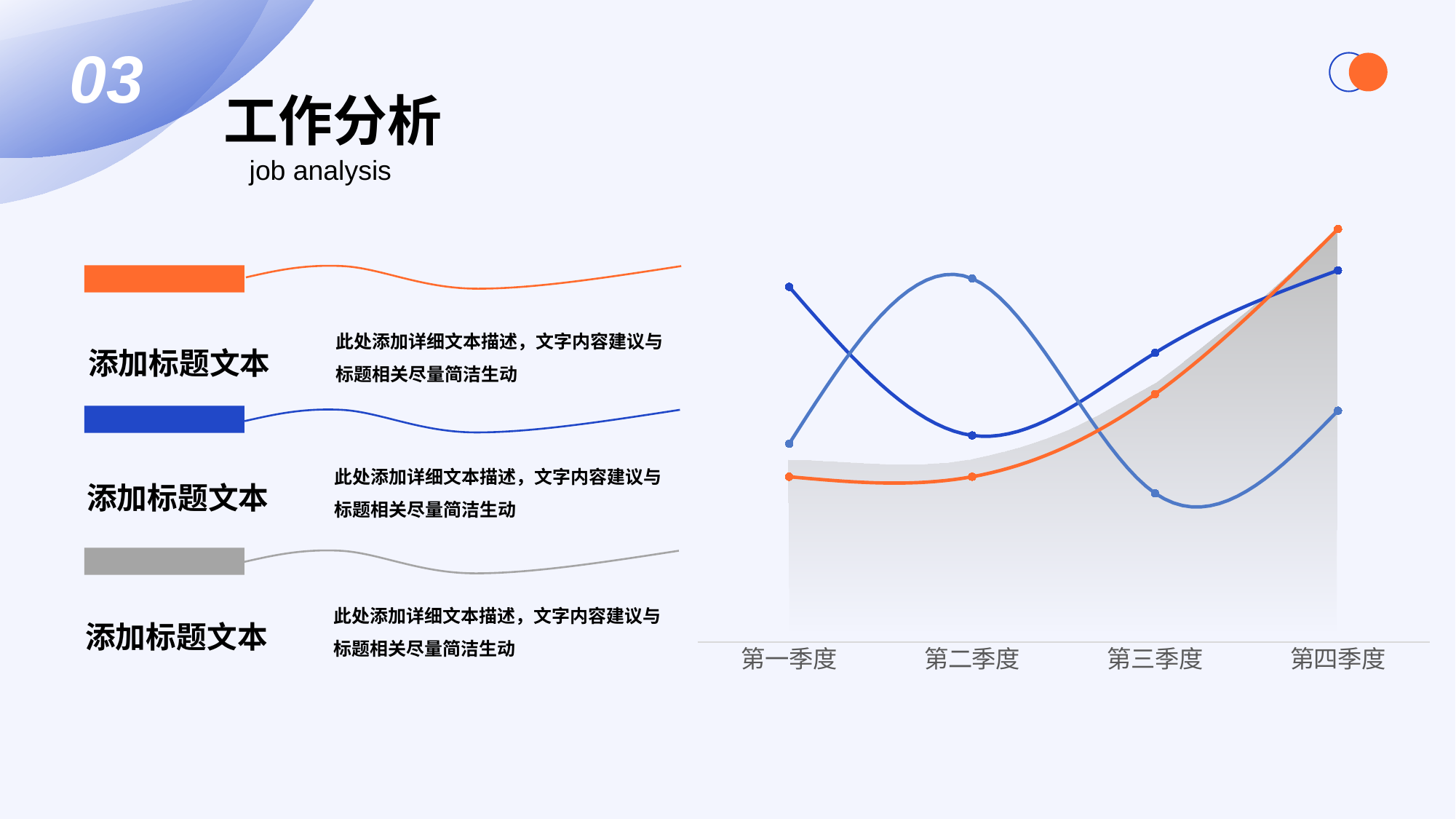

03

工作分析

### Chart

| Category | 系列 1 | 系列 2 | 系列 3 |
|---|---|---|---|
| 第一季度 | 4.3 | 2.4 | 2.0 |
| 第二季度 | 2.5 | 4.4 | 2.0 |
| 第三季度 | 3.5 | 1.8 | 3.0 |
| 第四季度 | 4.5 | 2.8 | 5.0 |
job analysis

此处添加详细文本描述，文字内容建议与标题相关尽量简洁生动
添加标题文本

此处添加详细文本描述，文字内容建议与标题相关尽量简洁生动
添加标题文本

此处添加详细文本描述，文字内容建议与标题相关尽量简洁生动
添加标题文本